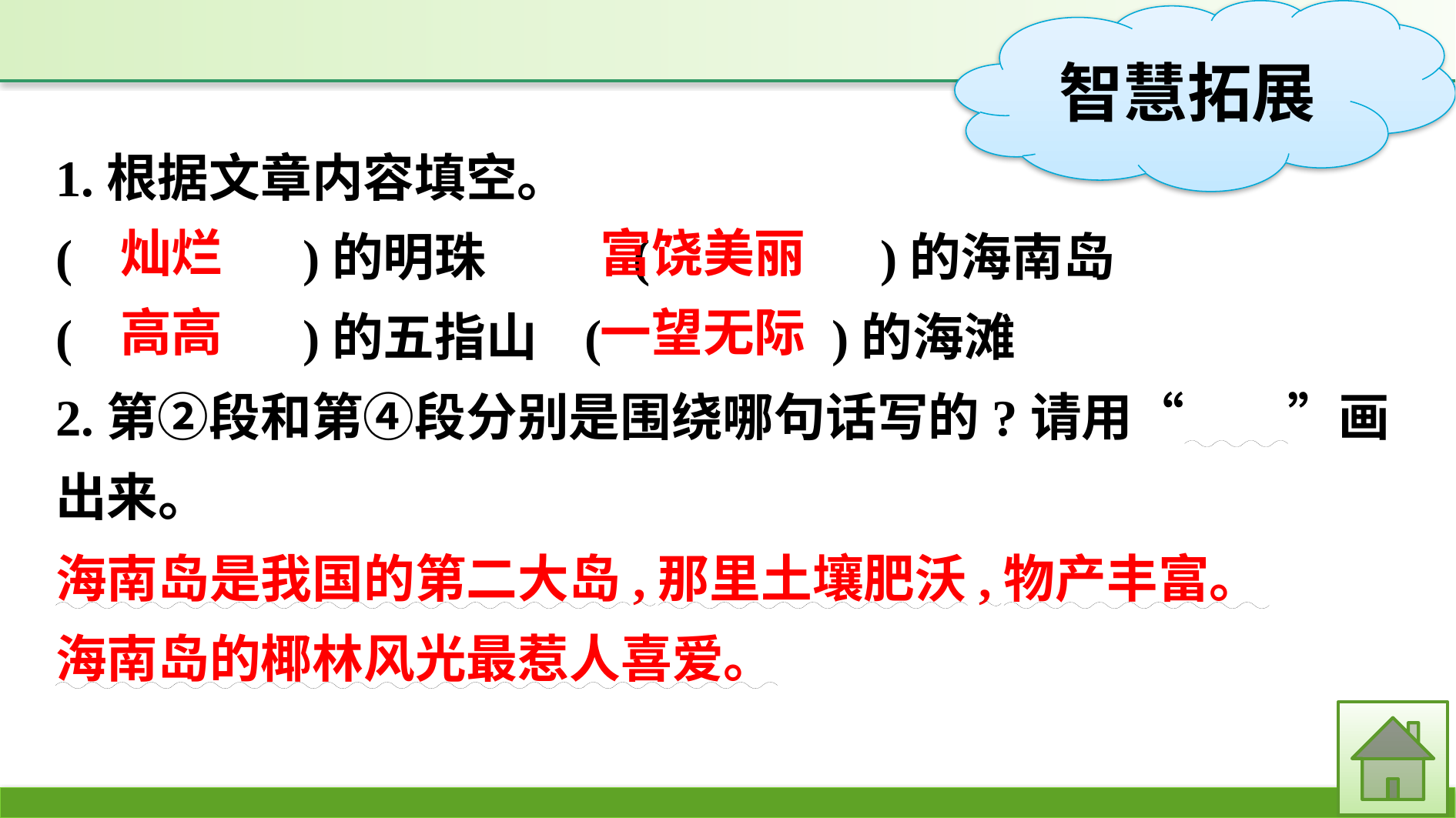

1.根据文章内容填空。
(　　　　)的明珠　　	(　　　　)的海南岛
(　　　　)的五指山	(　　　　)的海滩
2.第②段和第④段分别是围绕哪句话写的?请用“　　”画出来。
灿烂
富饶美丽
高高
一望无际
海南岛是我国的第二大岛,那里土壤肥沃,物产丰富。
海南岛的椰林风光最惹人喜爱。